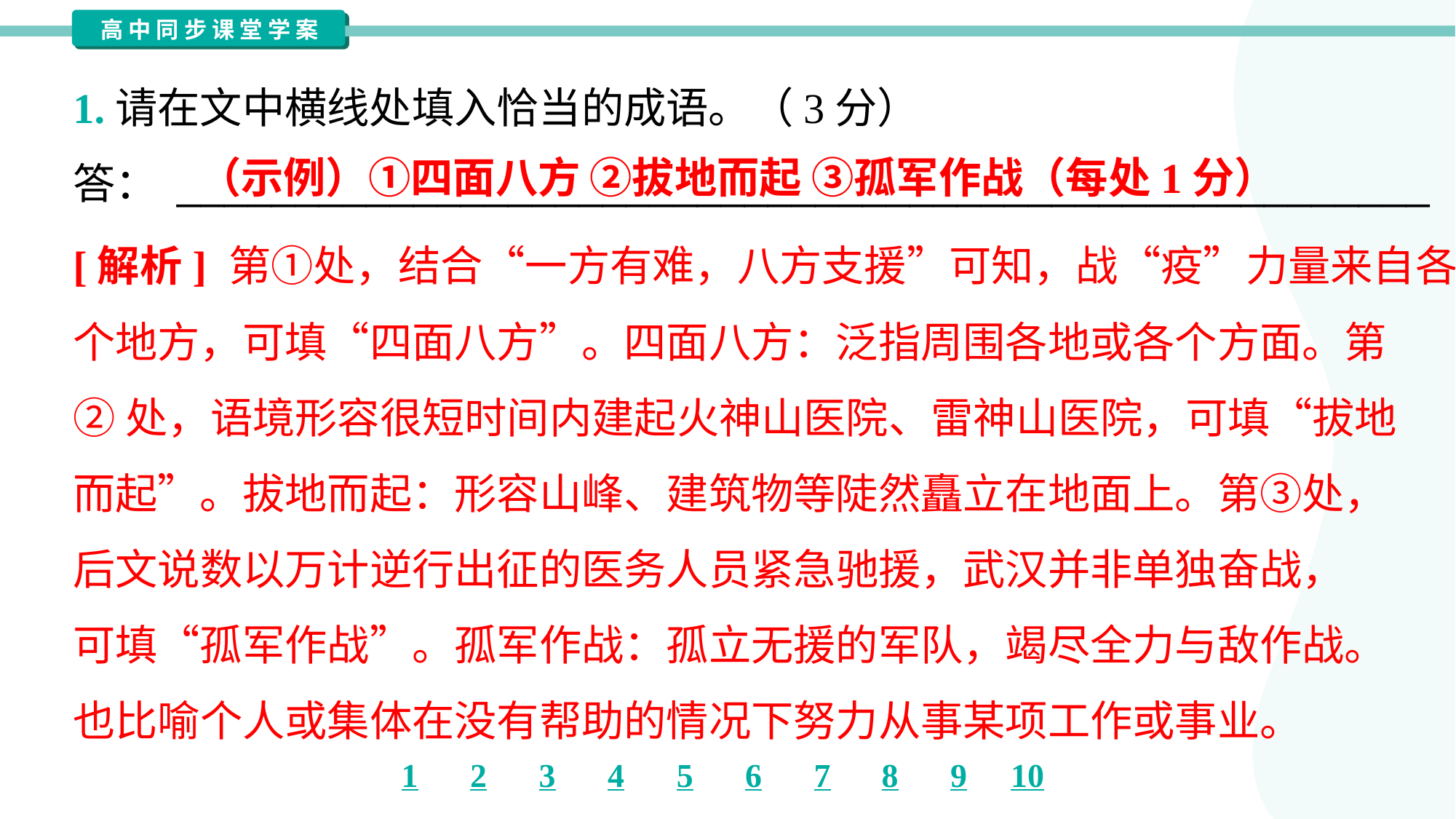

1.请在文中横线处填入恰当的成语。（3分）
答： _____________________________________________________
（示例）①四面八方 ②拔地而起 ③孤军作战（每处1分）
[解析] 第①处，结合“一方有难，八方支援”可知，战“疫”力量来自各
个地方，可填“四面八方”。四面八方：泛指周围各地或各个方面。第
②处，语境形容很短时间内建起火神山医院、雷神山医院，可填“拔地
而起”。拔地而起：形容山峰、建筑物等陡然矗立在地面上。第③处，
后文说数以万计逆行出征的医务人员紧急驰援，武汉并非单独奋战，
可填“孤军作战”。孤军作战：孤立无援的军队，竭尽全力与敌作战。
也比喻个人或集体在没有帮助的情况下努力从事某项工作或事业。